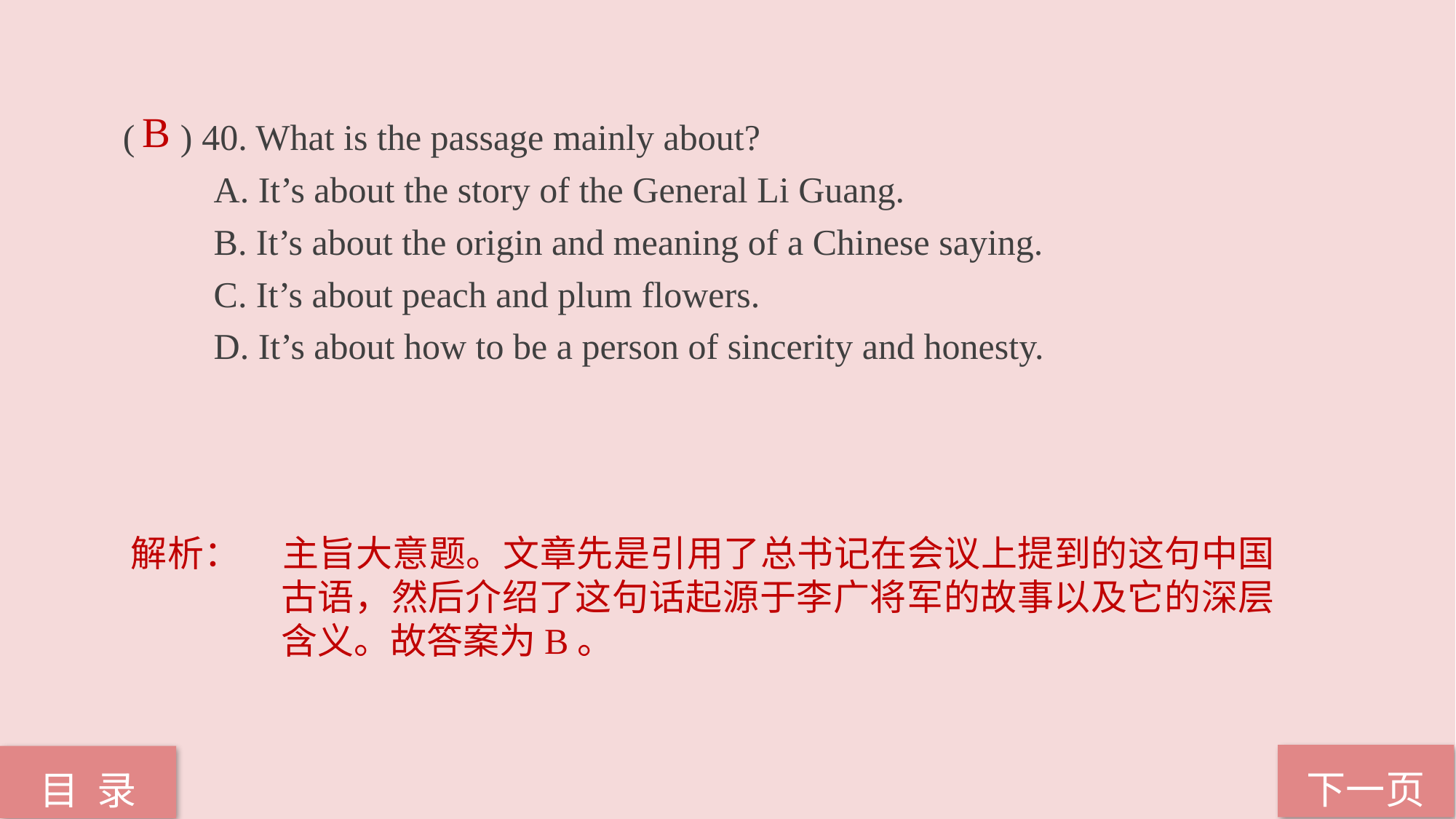

(     ) 40. What is the passage mainly about?
          A. It’s about the story of the General Li Guang.
          B. It’s about the origin and meaning of a Chinese saying.
          C. It’s about peach and plum flowers.
          D. It’s about how to be a person of sincerity and honesty.
B
解析：	主旨大意题。文章先是引用了总书记在会议上提到的这句中国古语，然后介绍了这句话起源于李广将军的故事以及它的深层含义。故答案为B。